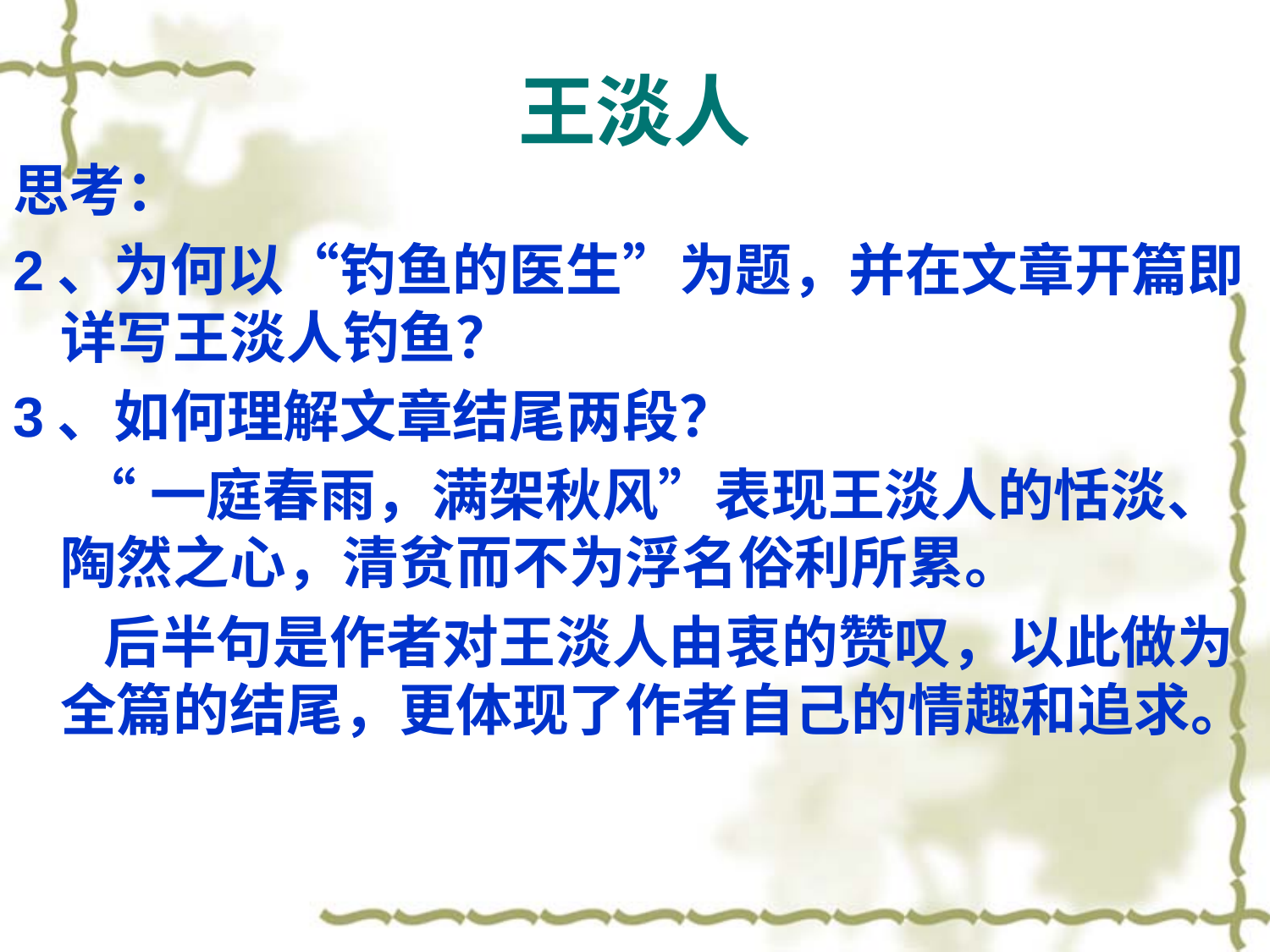

# 王淡人
思考：
2、为何以“钓鱼的医生”为题，并在文章开篇即详写王淡人钓鱼？
3、如何理解文章结尾两段？
      “一庭春雨，满架秋风”表现王淡人的恬淡、陶然之心，清贫而不为浮名俗利所累。
      后半句是作者对王淡人由衷的赞叹，以此做为全篇的结尾，更体现了作者自己的情趣和追求。